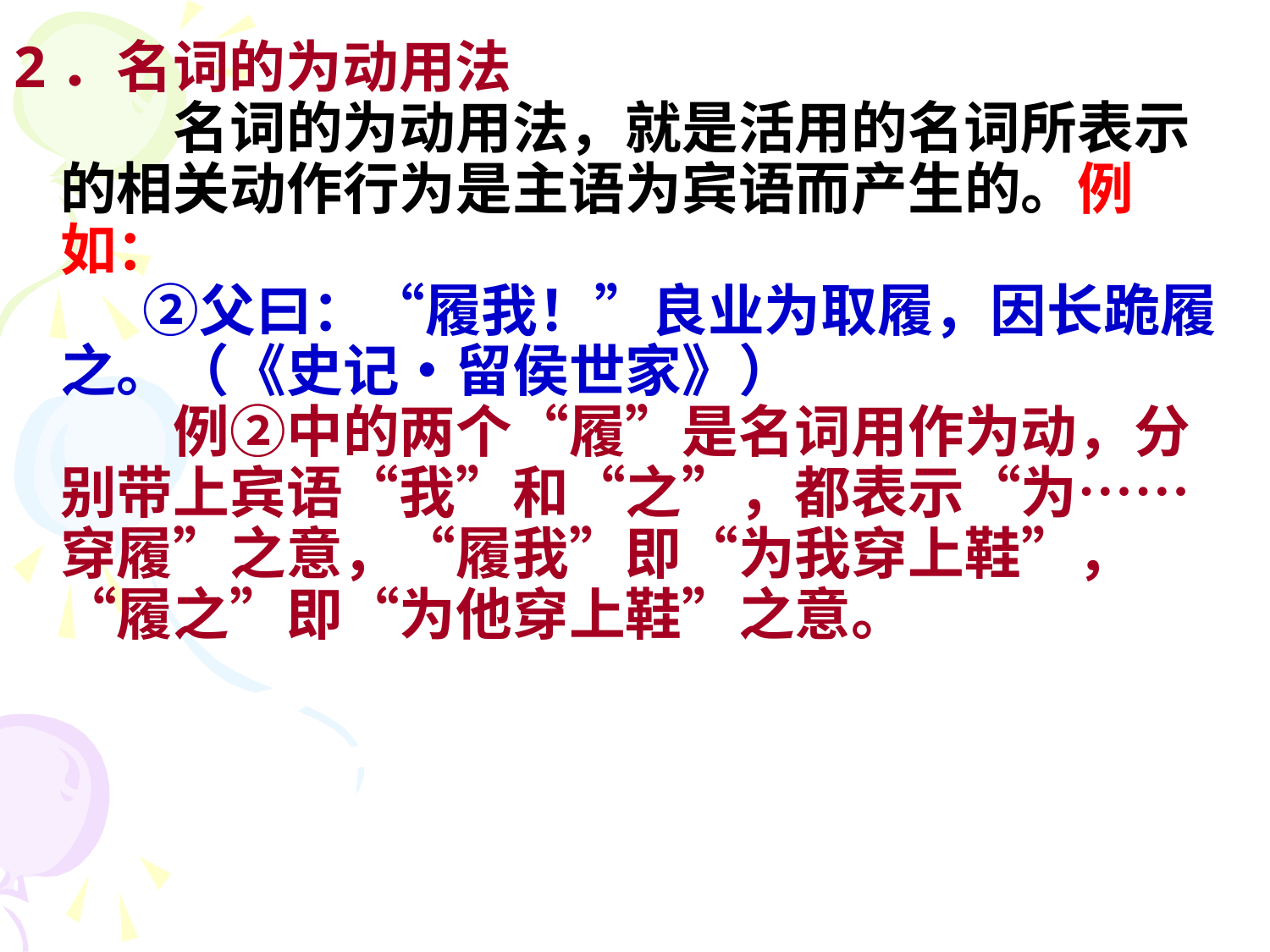

2．名词的为动用法
　　名词的为动用法，就是活用的名词所表示的相关动作行为是主语为宾语而产生的。例如：
　  ②父曰：“履我！”良业为取履，因长跪履之。（《史记•留侯世家》）
　　例②中的两个“履”是名词用作为动，分别带上宾语“我”和“之”，都表示“为……穿履”之意，“履我”即“为我穿上鞋”，“履之”即“为他穿上鞋”之意。